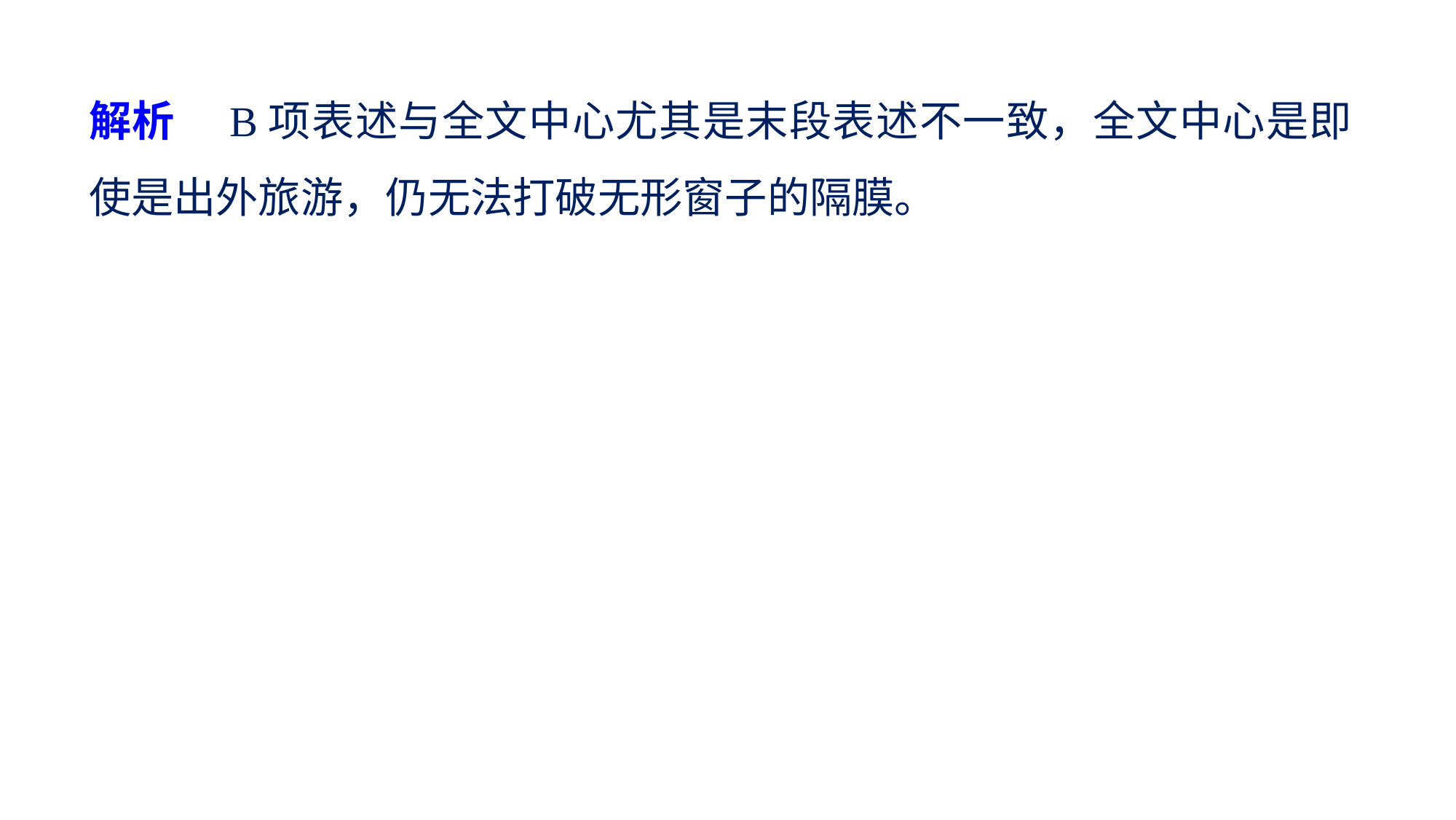

解析　B项表述与全文中心尤其是末段表述不一致，全文中心是即使是出外旅游，仍无法打破无形窗子的隔膜。